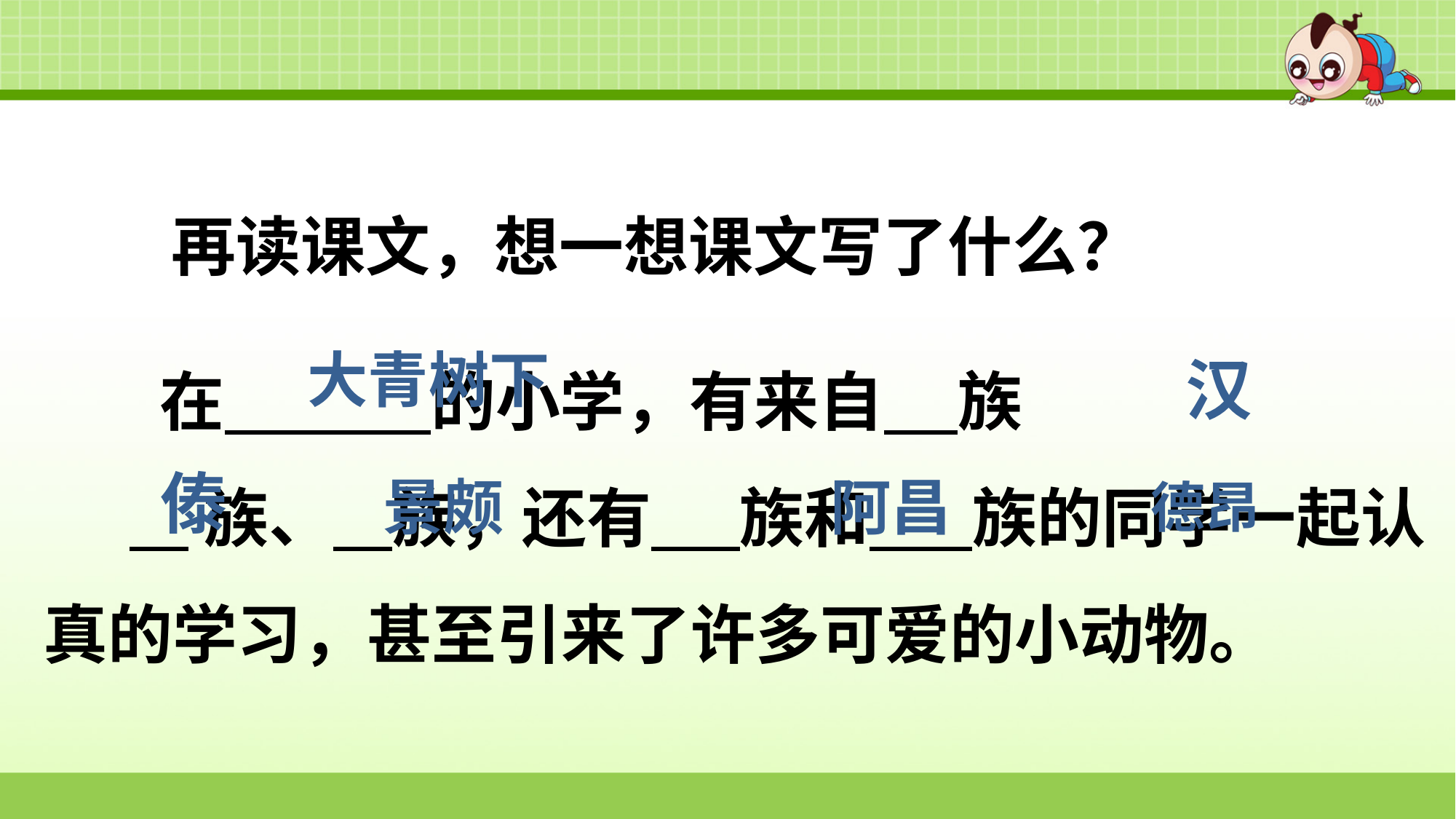

再读课文，想一想课文写了什么？
 在              的小学，有来自     族
    族、    族，还有      族和       族的同学一起认真的学习，甚至引来了许多可爱的小动物。
大青树下
汉
傣
景颇
阿昌
德昂